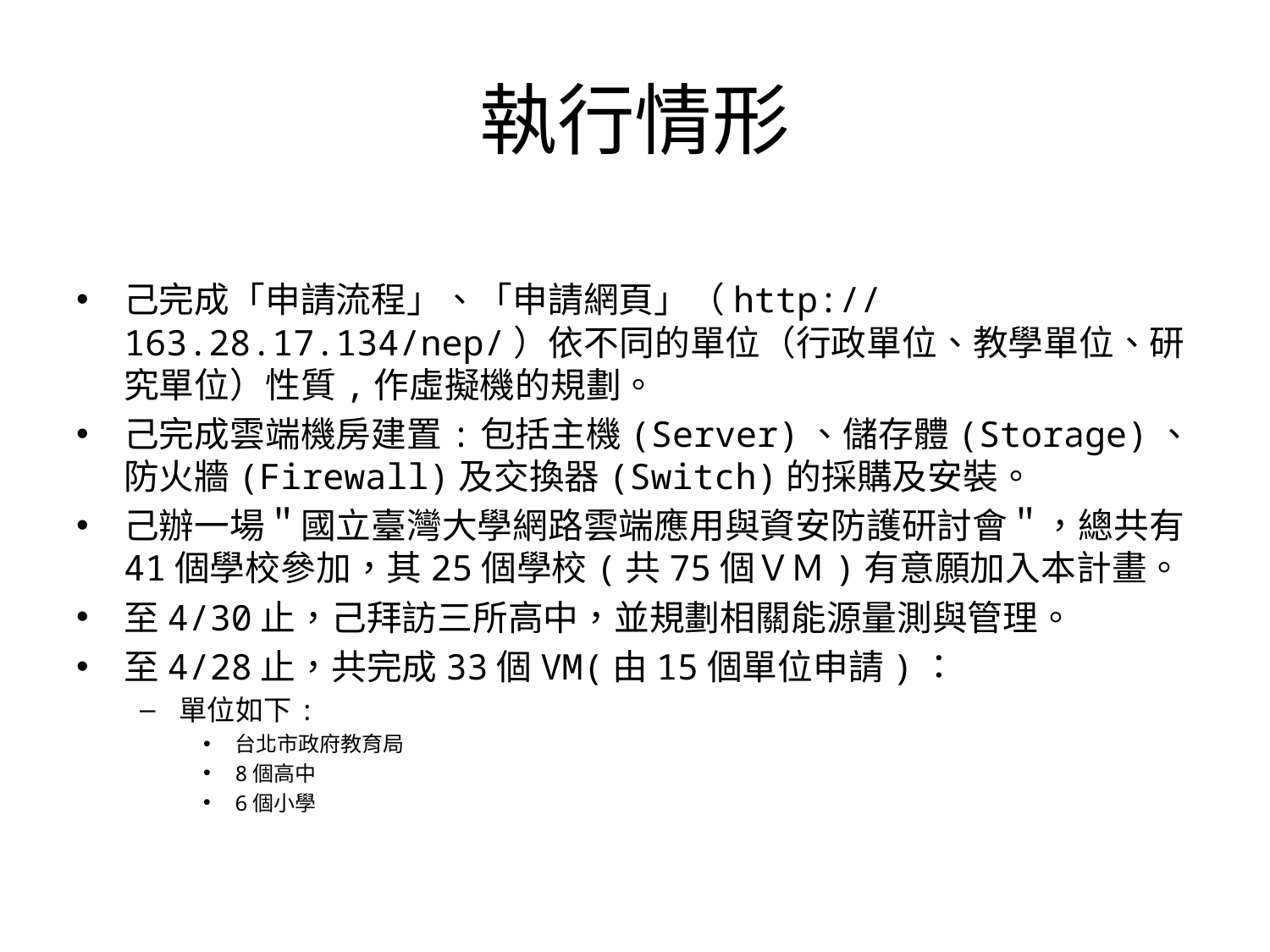

# 執行情形

己完成「申請流程」、「申請網頁」（http://163.28.17.134/nep/）依不同的單位（行政單位、教學單位、研究單位）性質,作虛擬機的規劃。
己完成雲端機房建置:包括主機(Server)、儲存體(Storage)、防火牆(Firewall)及交換器(Switch)的採購及安裝。
己辦一場＂國立臺灣大學網路雲端應用與資安防護研討會＂，總共有41個學校參加，其25個學校(共75個ＶＭ)有意願加入本計畫。
至4/30止，己拜訪三所高中，並規劃相關能源量測與管理。
至4/28止，共完成33個VM(由15個單位申請)：
單位如下:
台北市政府教育局
8個高中
6個小學